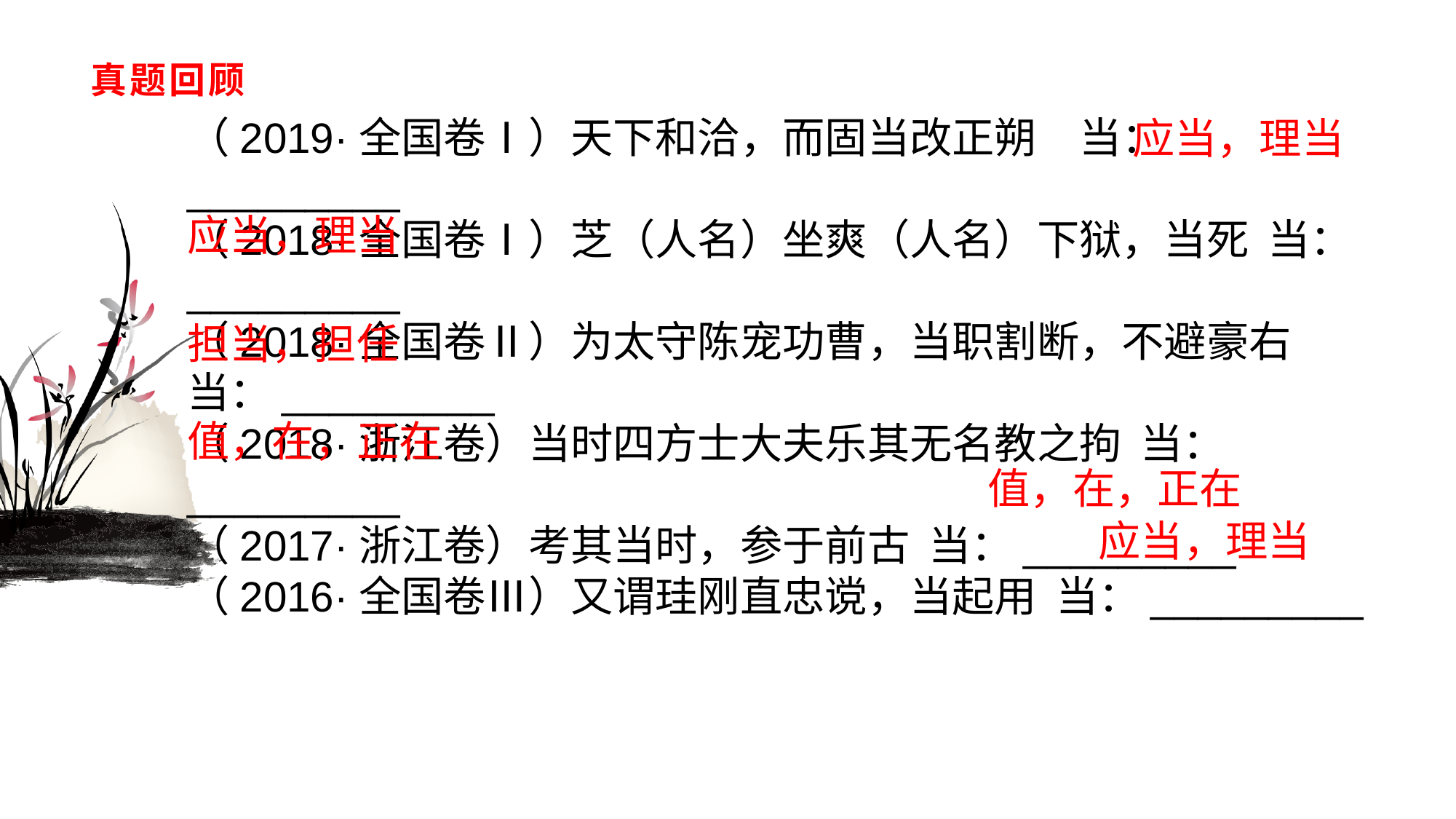

# 真题回顾
（2019·全国卷Ⅰ）天下和洽，而固当改正朔　当：_________（2018·全国卷Ⅰ）芝（人名）坐爽（人名）下狱，当死  当：_________（2018·全国卷Ⅱ）为太守陈宠功曹，当职割断，不避豪右  当：_________（2018·浙江卷）当时四方士大夫乐其无名教之拘  当：_________（2017·浙江卷）考其当时，参于前古  当：_________（2016·全国卷Ⅲ）又谓珪刚直忠谠，当起用  当：_________
应当，理当
应当，理当
担当，担任
值，在，正在
值，在，正在
应当，理当